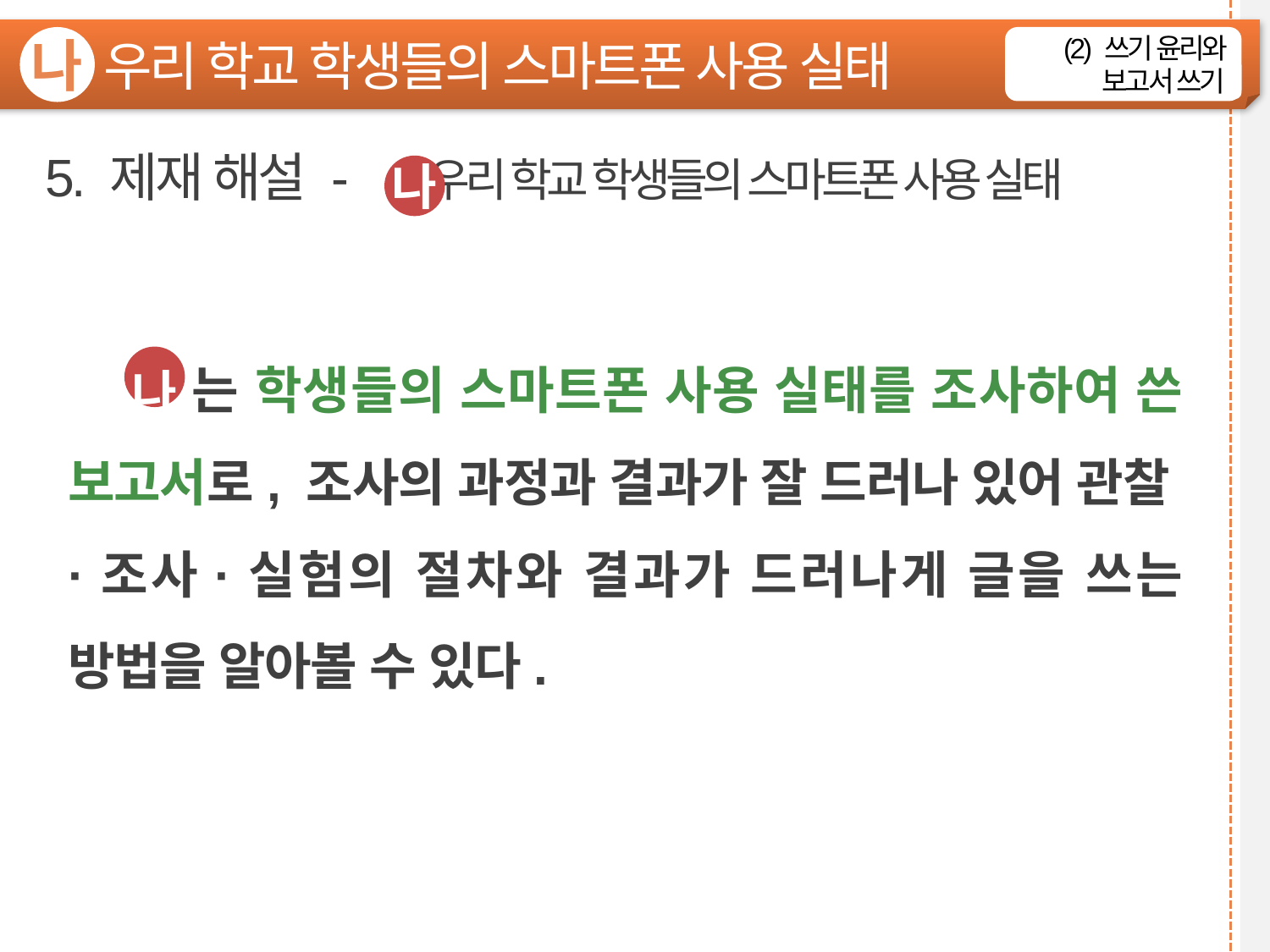

우리 학교 학생들의 스마트폰 사용 실태
나
(2) 쓰기 윤리와 보고서 쓰기
5. 제재 해설 -        우리 학교 학생들의 스마트폰 사용 실태
나
    는 학생들의 스마트폰 사용 실태를 조사하여 쓴 보고서로, 조사의 과정과 결과가 잘 드러나 있어 관찰·조사·실험의 절차와 결과가 드러나게 글을 쓰는 방법을 알아볼 수 있다.
나